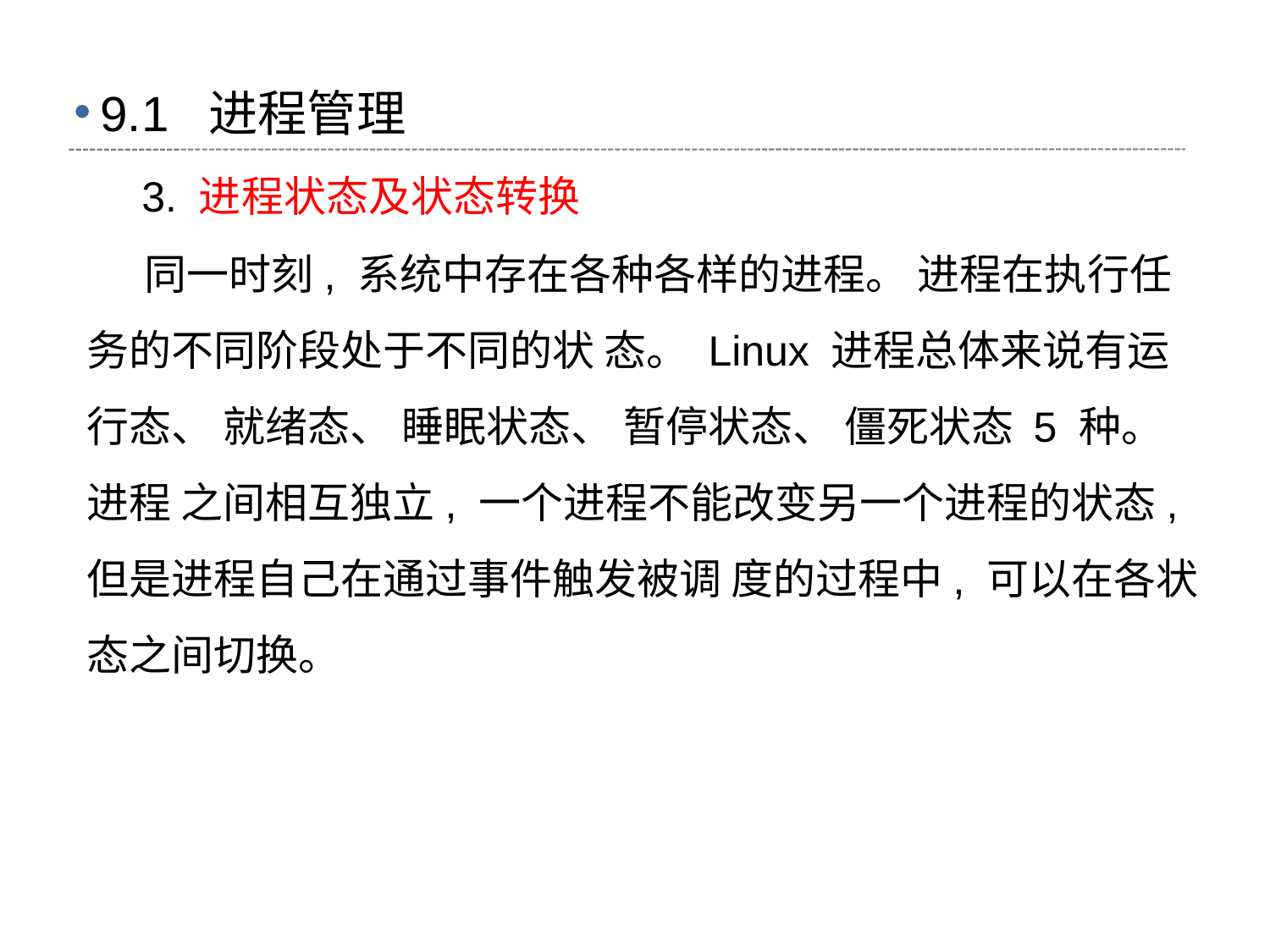

# 9.1  进程管理
    3. 进程状态及状态转换
     同一时刻, 系统中存在各种各样的进程。 进程在执行任务的不同阶段处于不同的状 态。 Linux 进程总体来说有运行态、 就绪态、 睡眠状态、 暂停状态、 僵死状态 5 种。 进程 之间相互独立, 一个进程不能改变另一个进程的状态, 但是进程自己在通过事件触发被调 度的过程中, 可以在各状态之间切换。